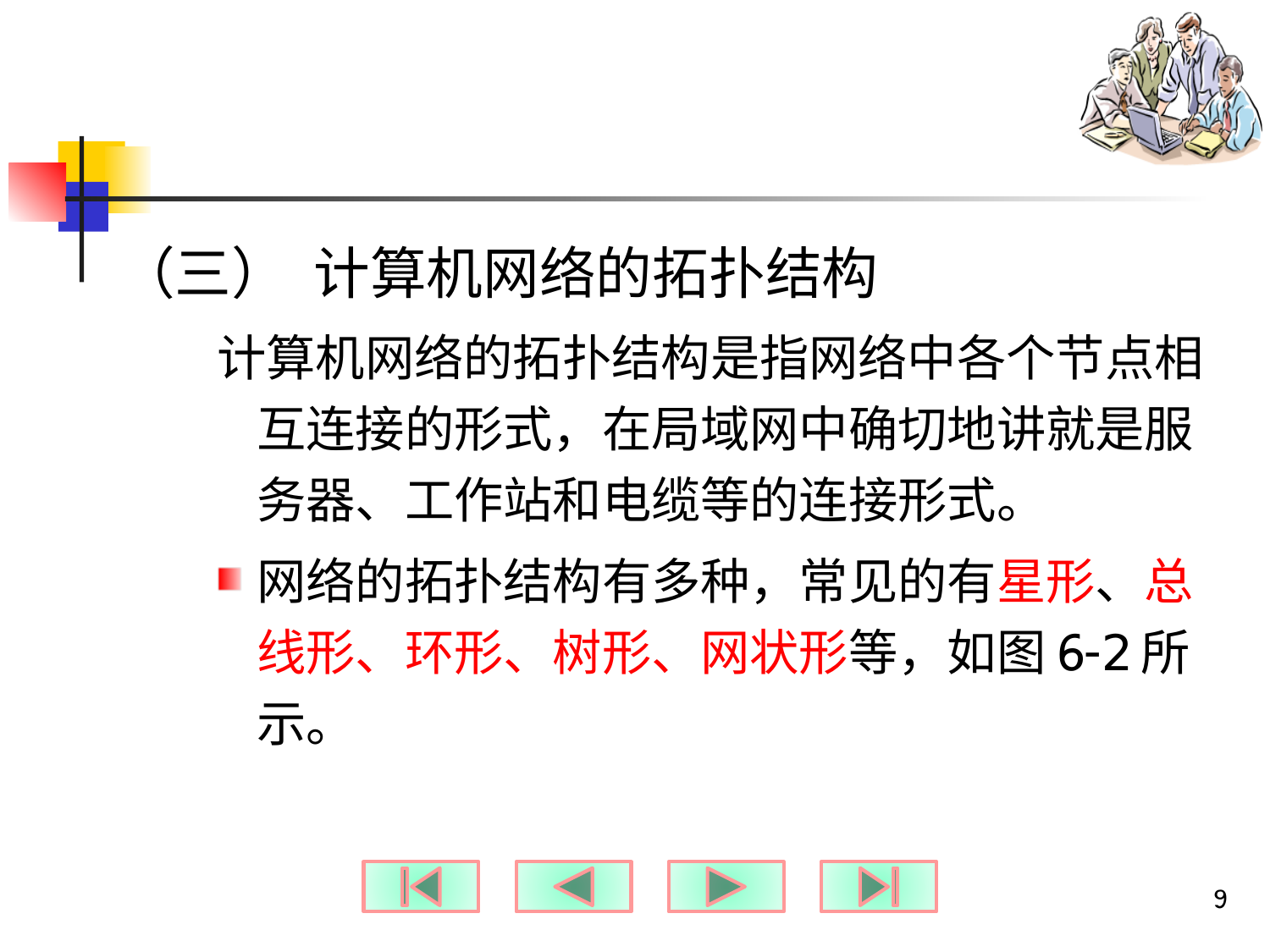

#
（三）  计算机网络的拓扑结构
计算机网络的拓扑结构是指网络中各个节点相互连接的形式，在局域网中确切地讲就是服务器、工作站和电缆等的连接形式。
网络的拓扑结构有多种，常见的有星形、总线形、环形、树形、网状形等，如图6-2所示。
9